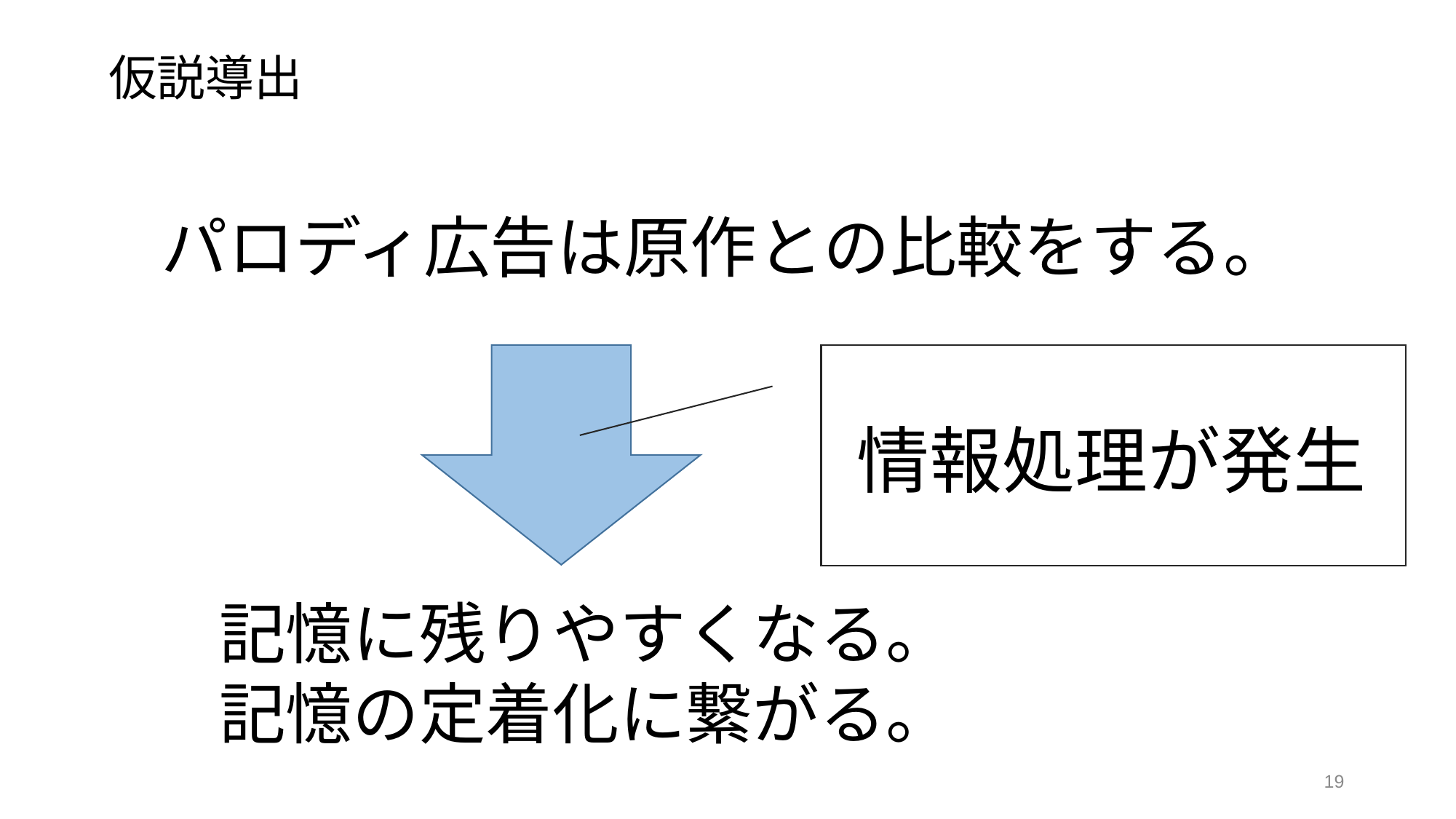

仮説導出
# パロディ広告は原作との比較をする。

情報処理が発生
記憶に残りやすくなる。
記憶の定着化に繋がる。
19